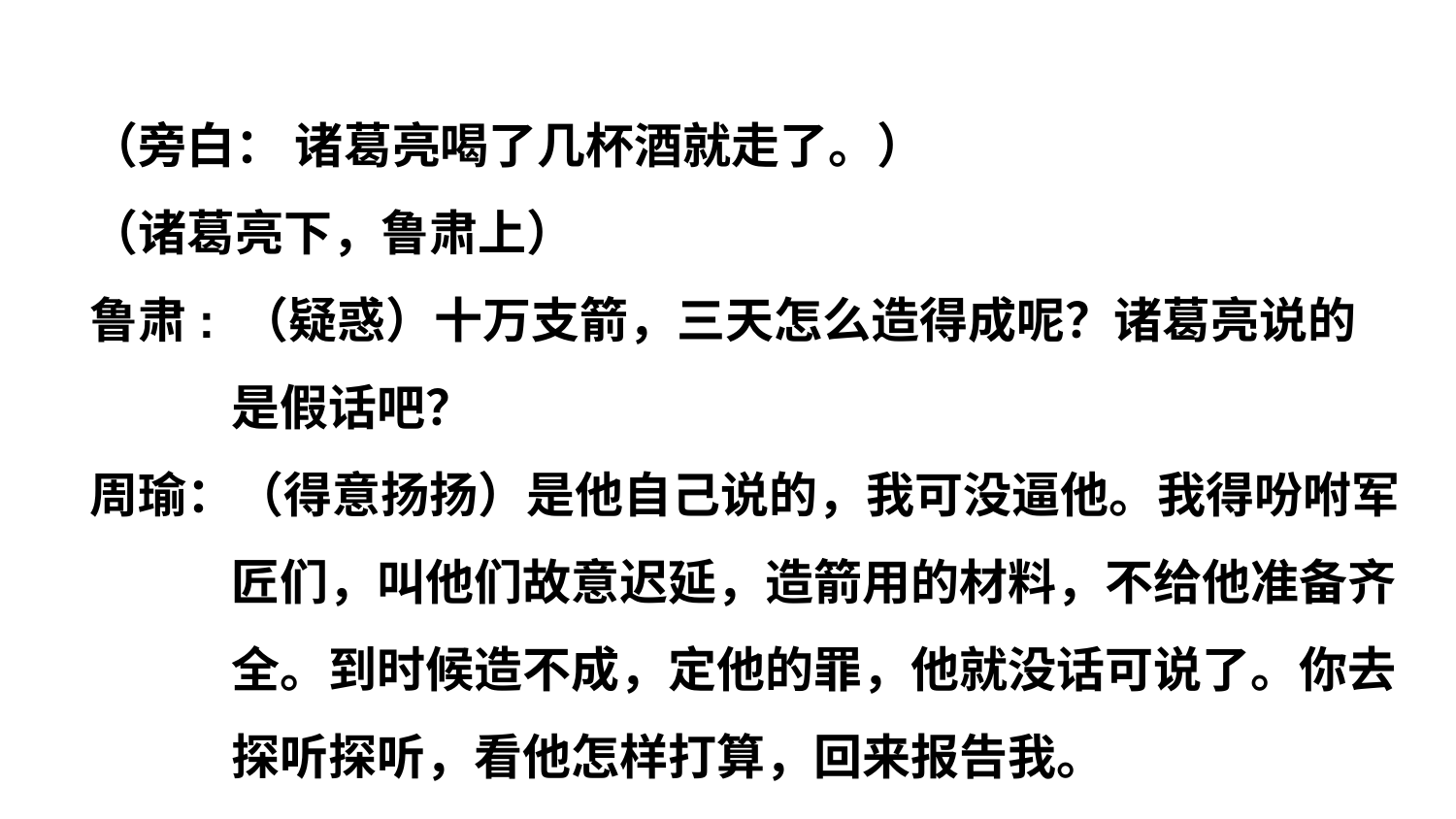

（旁白： 诸葛亮喝了几杯酒就走了。）
（诸葛亮下，鲁肃上）
鲁肃: （疑惑）十万支箭，三天怎么造得成呢？诸葛亮说的是假话吧？
周瑜：（得意扬扬）是他自己说的，我可没逼他。我得吩咐军匠们，叫他们故意迟延，造箭用的材料，不给他准备齐全。到时候造不成，定他的罪，他就没话可说了。你去探听探听，看他怎样打算，回来报告我。